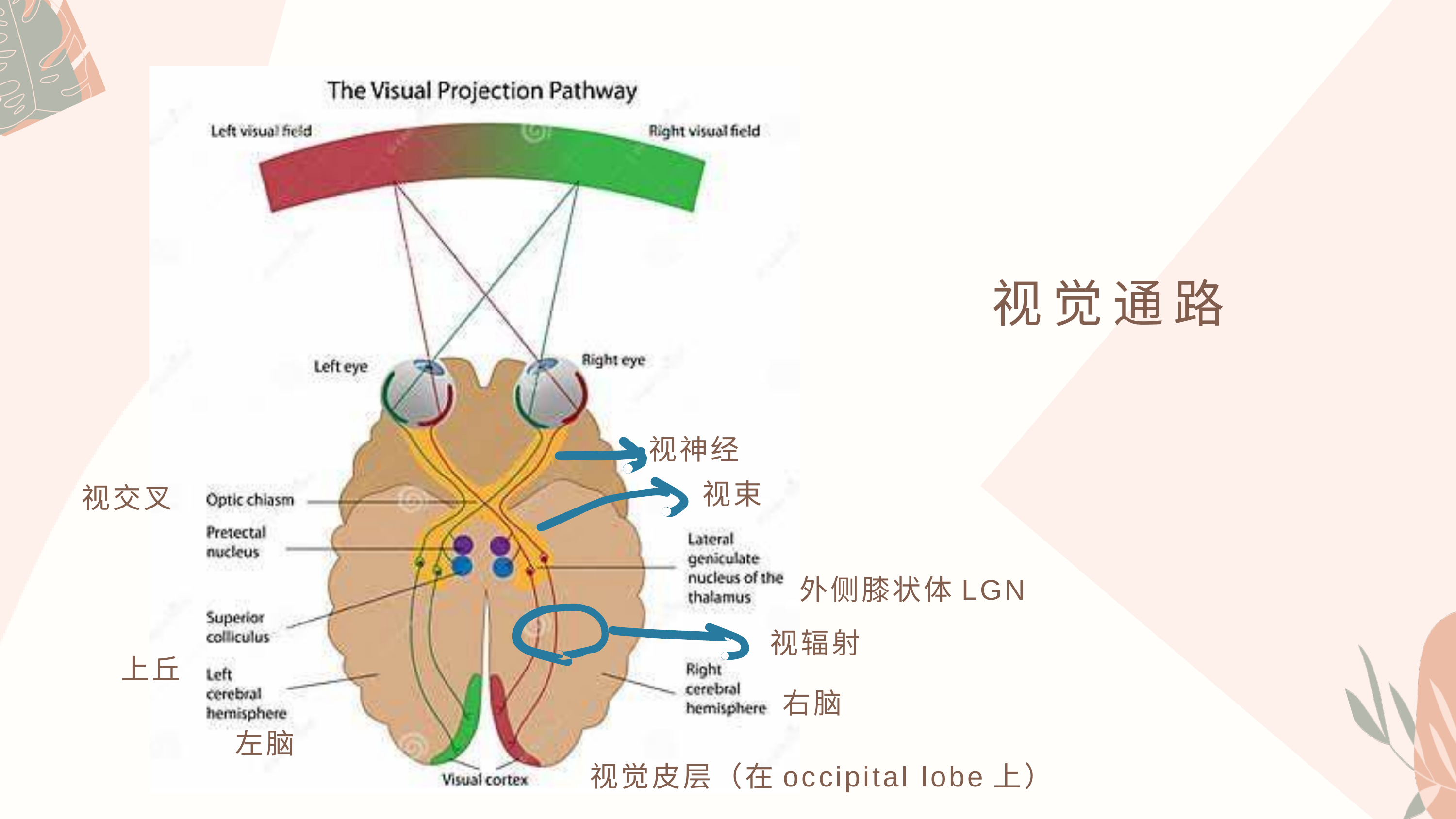

视觉通路
视神经

视束

视交叉

                 上丘

外侧膝状体LGN

视辐射

右脑
左脑
视觉皮层（在occipital lobe上）